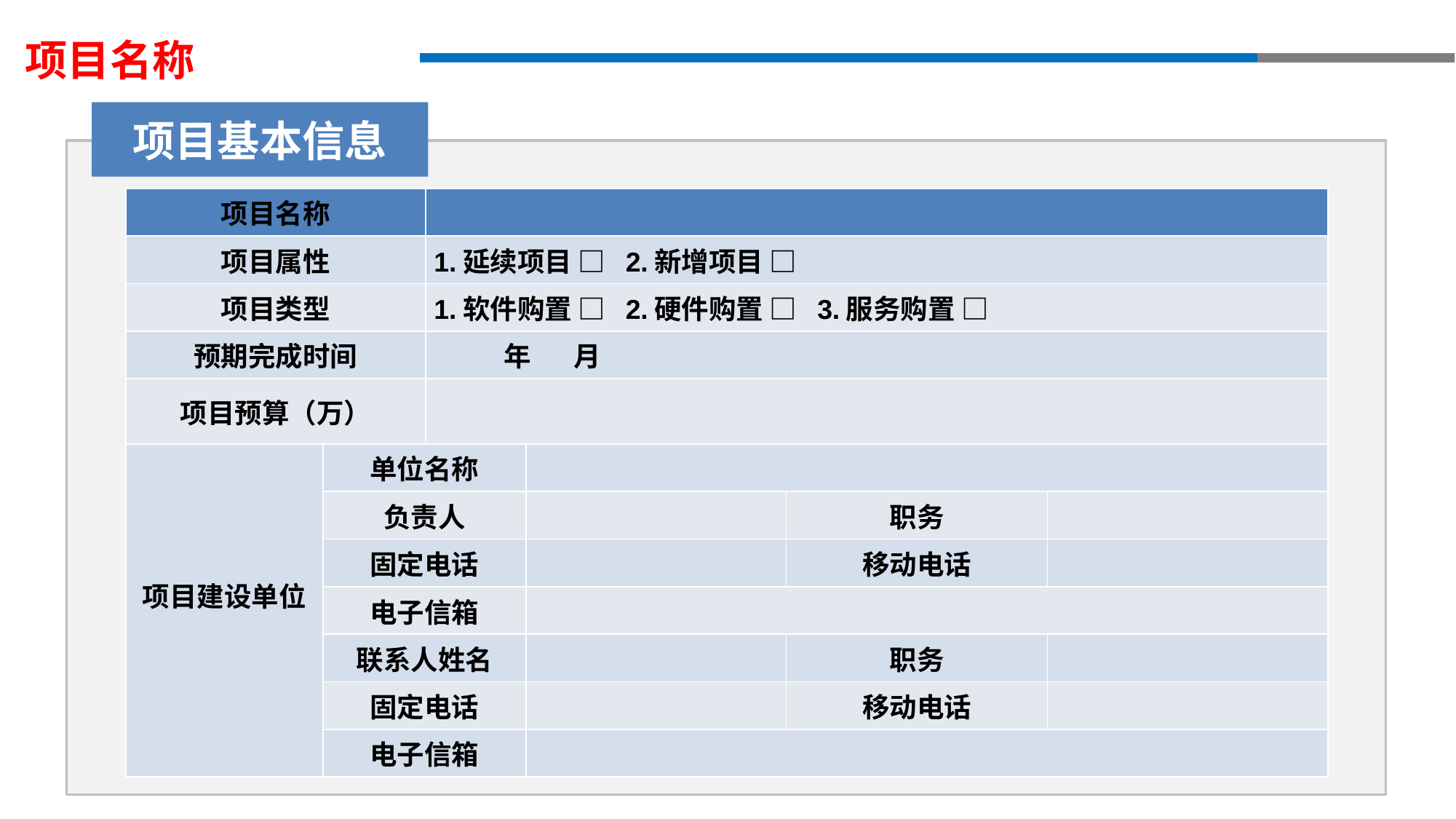

项目名称

项目基本信息

| 项目名称 |  |  |  |  |  |
| --- | --- | --- | --- | --- | --- |
| 项目属性 |  | 1.延续项目 □ 2.新增项目 □ |  |  |  |
| 项目类型 |  | 1.软件购置 □ 2.硬件购置 □ 3.服务购置 □ |  |  |  |
| 预期完成时间 |  | 年 月 |  |  |  |
| 项目预算（万） |  |  |  |  |  |
| 项目建设单位 | 单位名称 |  |  |  |  |
|  | 负责人 |  |  | 职务 |  |
|  | 固定电话 |  |  | 移动电话 |  |
|  | 电子信箱 |  |  |  |  |
|  | 联系人姓名 |  |  | 职务 |  |
|  | 固定电话 |  |  | 移动电话 |  |
|  | 电子信箱 |  |  |  |  |